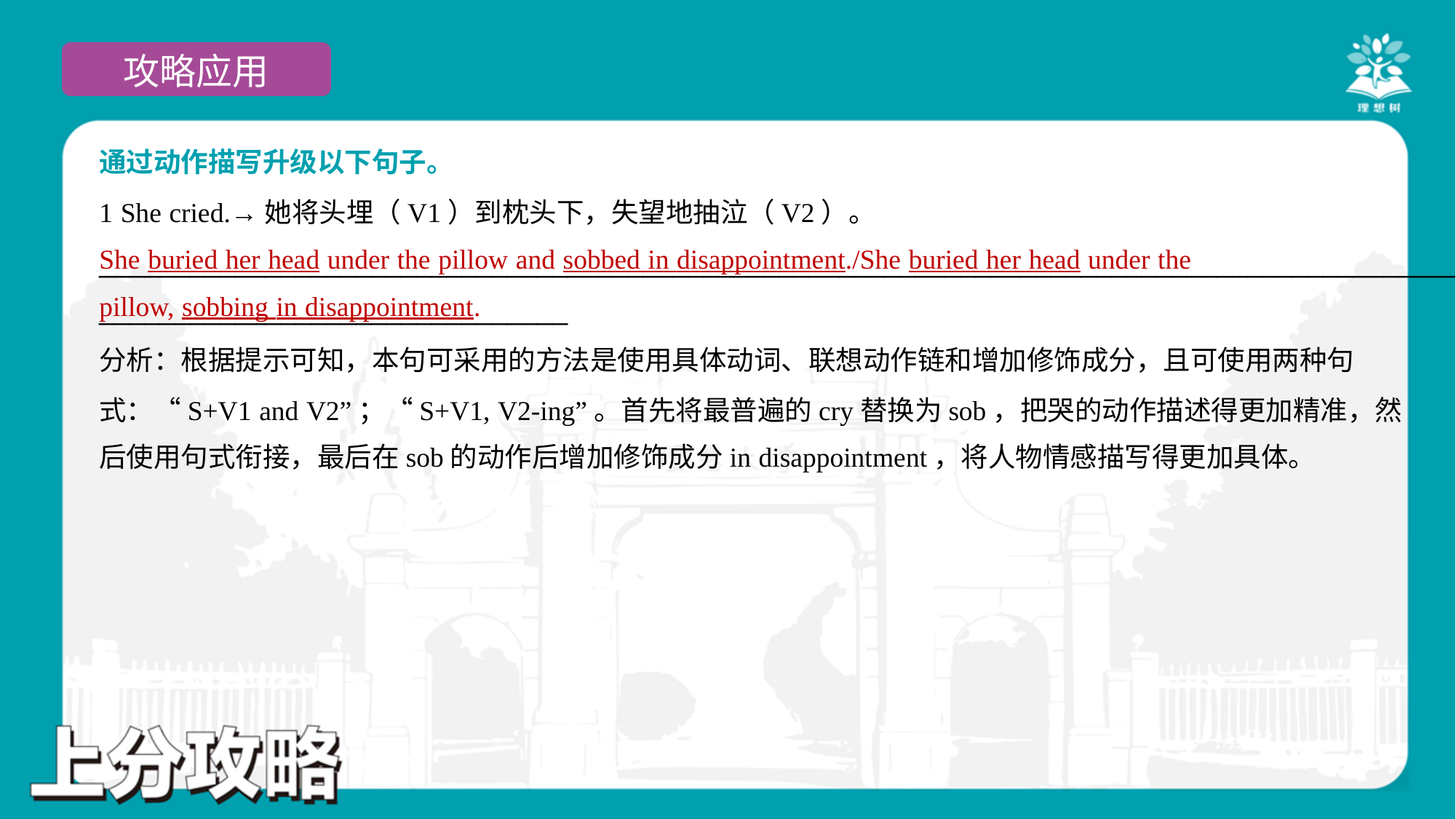

通过动作描写升级以下句子。
1 She cried.→她将头埋（V1）到枕头下，失望地抽泣（V2）。
____________________________________________________________________________________________
_______________________________
She buried her head under the pillow and sobbed in disappointment./She buried her head under the
pillow, sobbing in disappointment.
分析：根据提示可知，本句可采用的方法是使用具体动词、联想动作链和增加修饰成分，且可使用两种句
式：“S+V1 and V2”；“S+V1, V2-ing”。首先将最普遍的cry替换为sob，把哭的动作描述得更加精准，然
后使用句式衔接，最后在sob的动作后增加修饰成分in disappointment，将人物情感描写得更加具体。